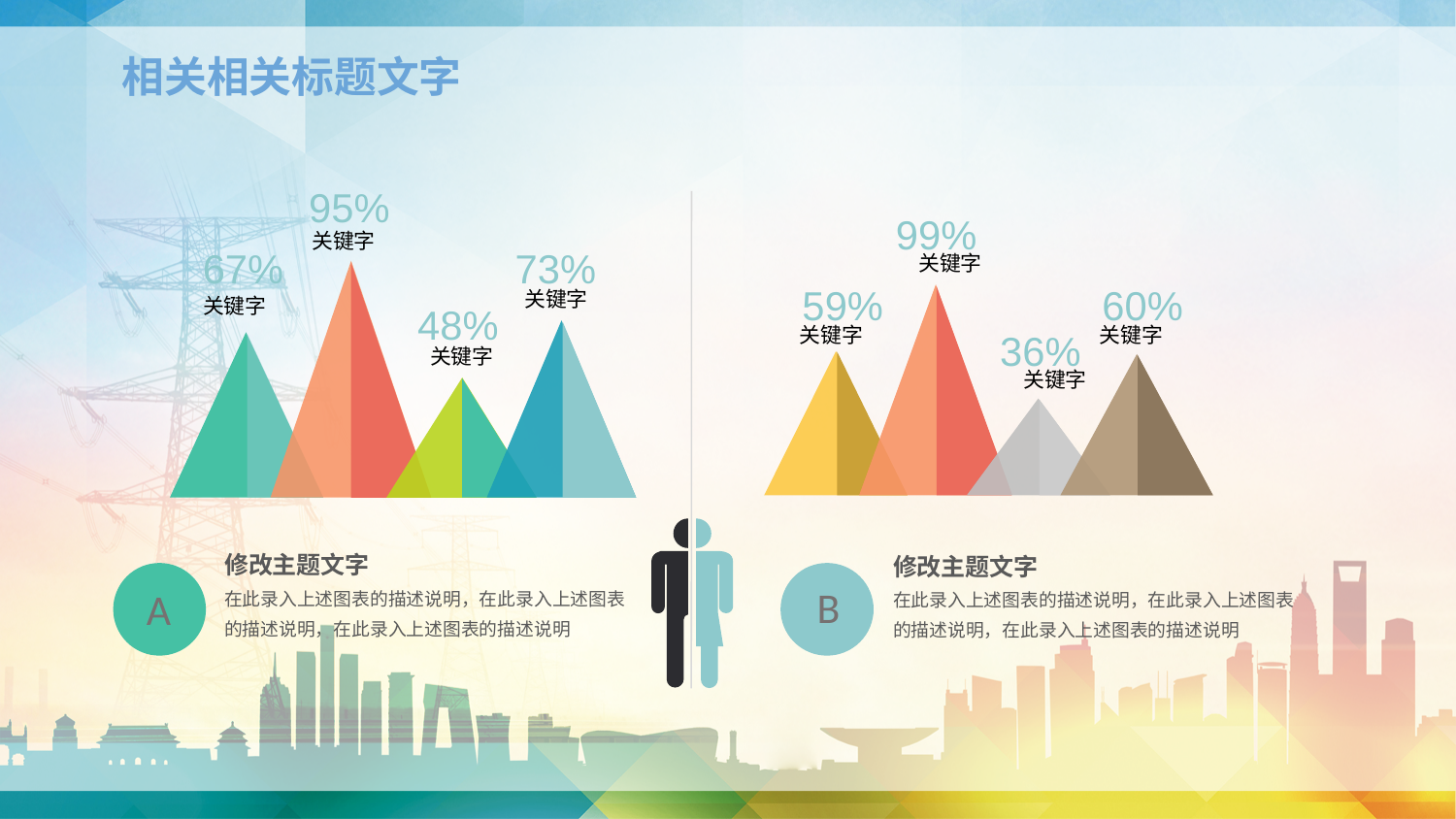

相关相关标题文字
95%
关键字
67%
73%
关键字
48%
关键字
关键字

99%
关键字
59%
60%
36%
关键字
关键字
关键字

修改主题文字
在此录入上述图表的描述说明，在此录入上述图表的描述说明，在此录入上述图表的描述说明
修改主题文字
在此录入上述图表的描述说明，在此录入上述图表的描述说明，在此录入上述图表的描述说明

A

B